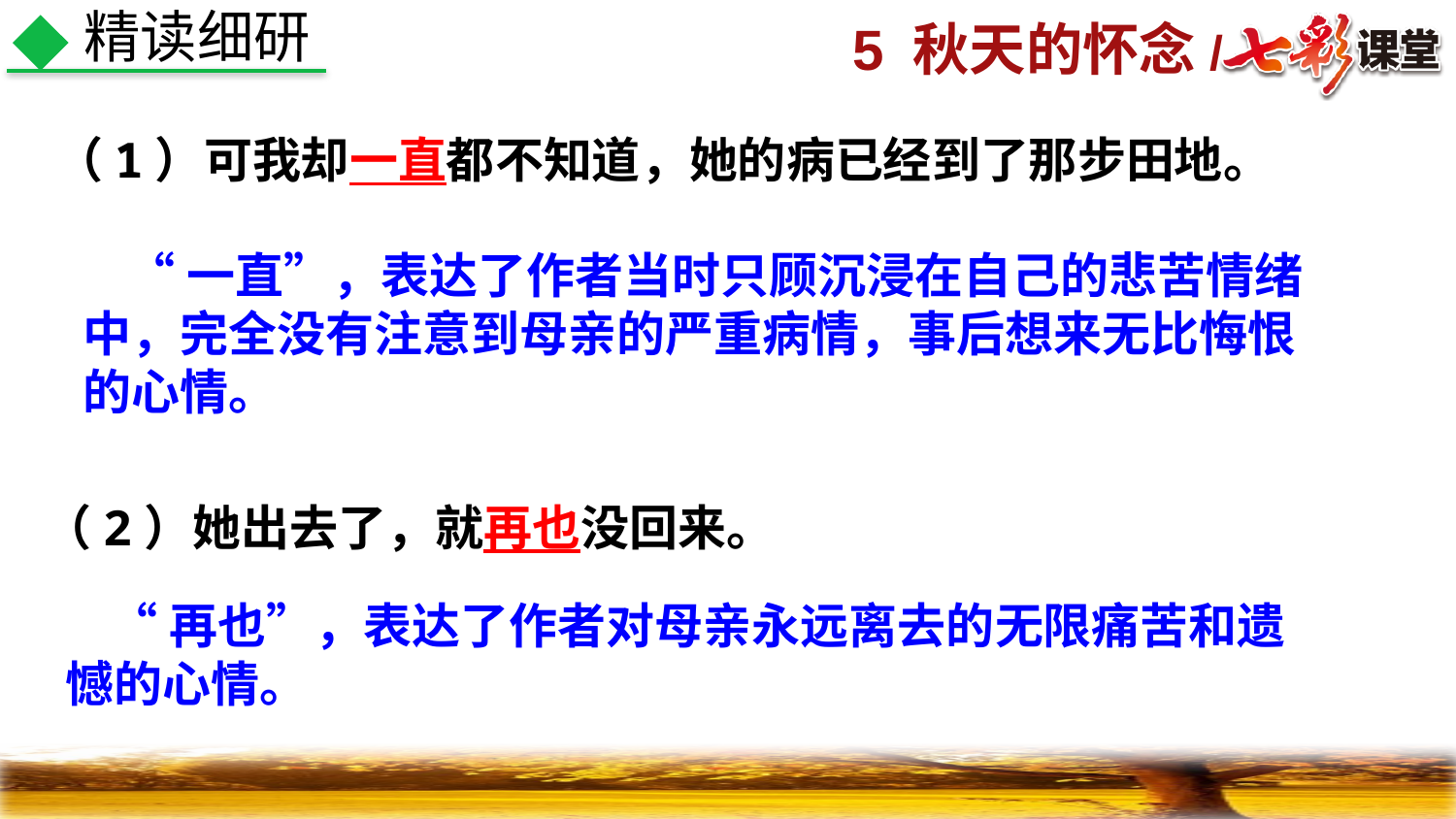

精读细研

（1）可我却一直都不知道，她的病已经到了那步田地。
    “一直”，表达了作者当时只顾沉浸在自己的悲苦情绪中，完全没有注意到母亲的严重病情，事后想来无比悔恨的心情。
（2）她出去了，就再也没回来。
    “再也”，表达了作者对母亲永远离去的无限痛苦和遗憾的心情。